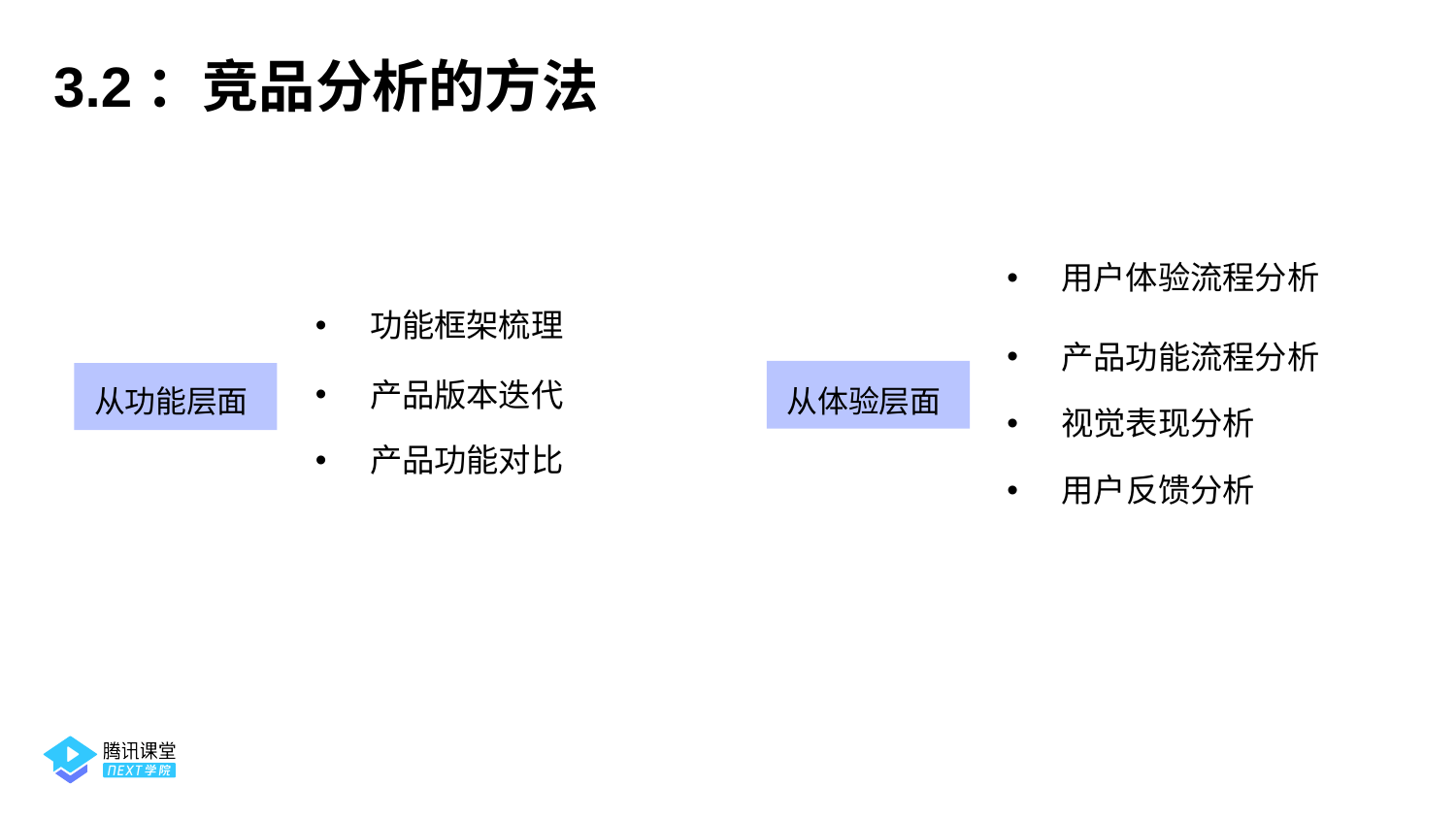

3.2：竞品分析的方法
用户体验流程分析
功能框架梳理
产品功能流程分析
从功能层面
从体验层面

产品版本迭代
视觉表现分析
产品功能对比
用户反馈分析